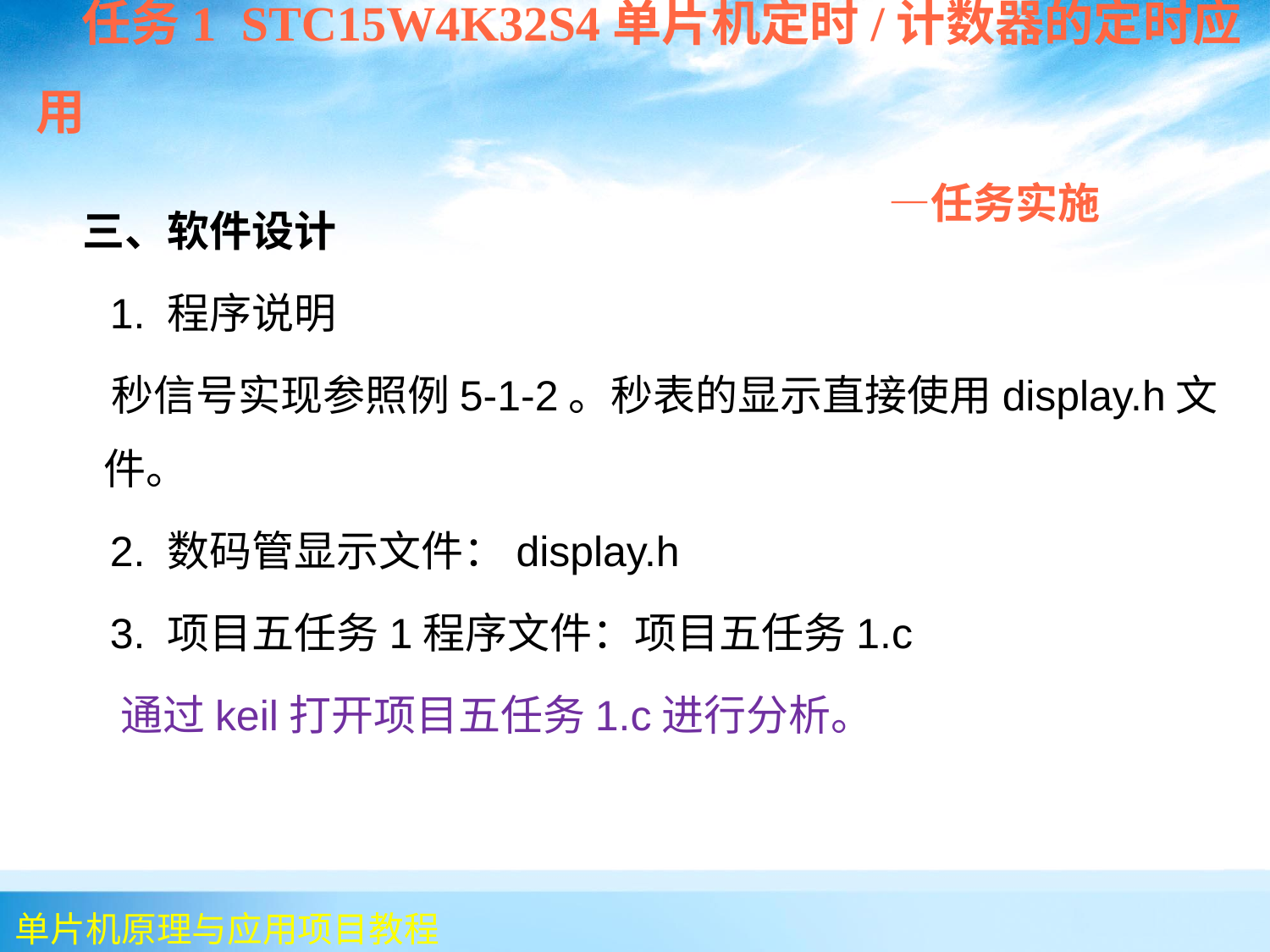

任务1  STC15W4K32S4单片机定时/计数器的定时应用
                                                                            —任务实施
 三、软件设计
    1. 程序说明
    秒信号实现参照例5-1-2。秒表的显示直接使用display.h文件。
    2. 数码管显示文件：display.h
    3. 项目五任务1程序文件：项目五任务1.c
     通过keil打开项目五任务1.c进行分析。